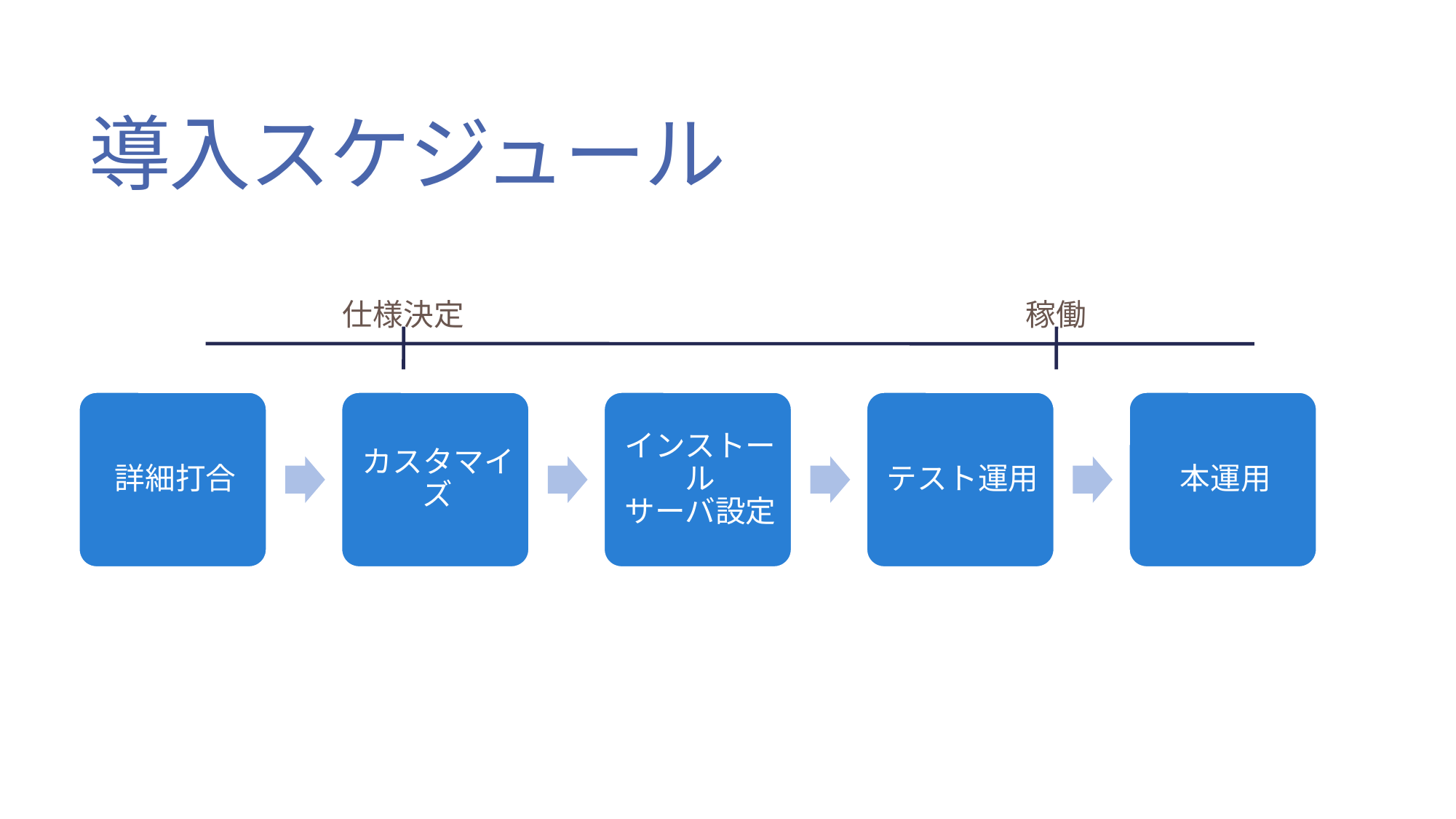

# 導入スケジュール
詳細打合

カスタマイズ

インストール
サーバ設定

テスト運用

本運用
仕様決定
稼働